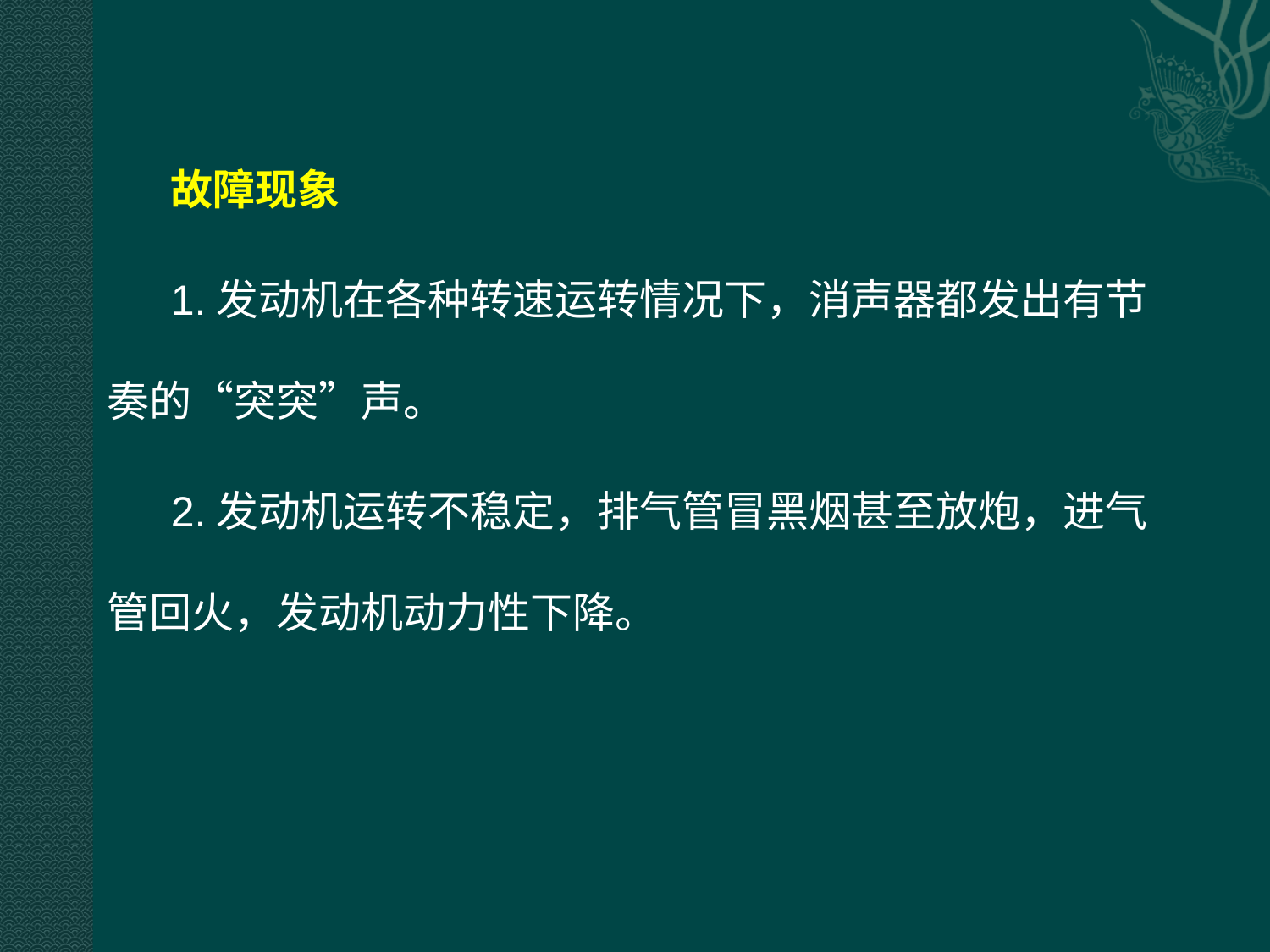

故障现象
1.发动机在各种转速运转情况下，消声器都发出有节奏的“突突”声。
2.发动机运转不稳定，排气管冒黑烟甚至放炮，进气管回火，发动机动力性下降。